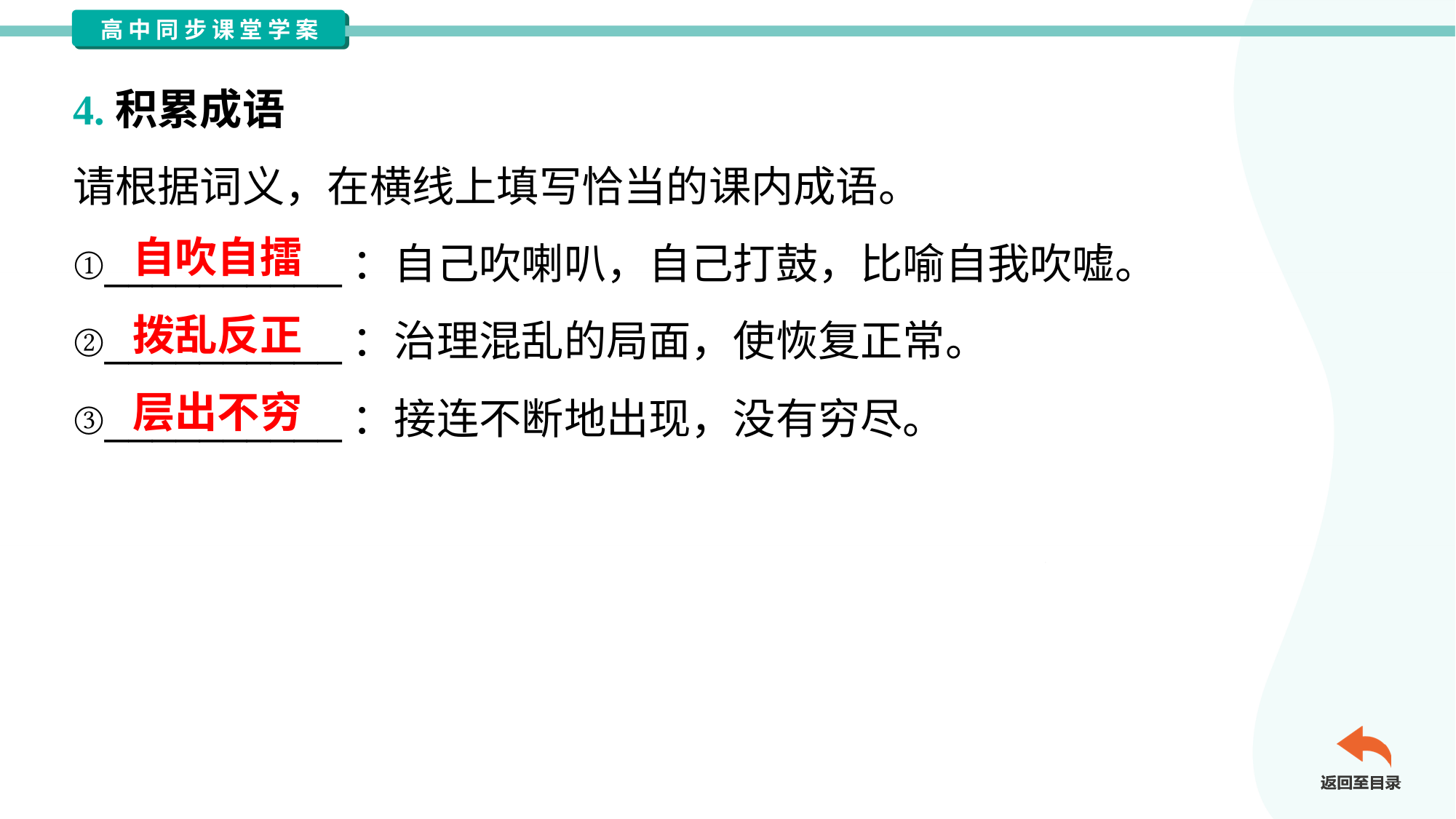

4.积累成语
请根据词义，在横线上填写恰当的课内成语。
①__________：自己吹喇叭，自己打鼓，比喻自我吹嘘。
②__________：治理混乱的局面，使恢复正常。
③__________：接连不断地出现，没有穷尽。
自吹自擂
拨乱反正
层出不穷